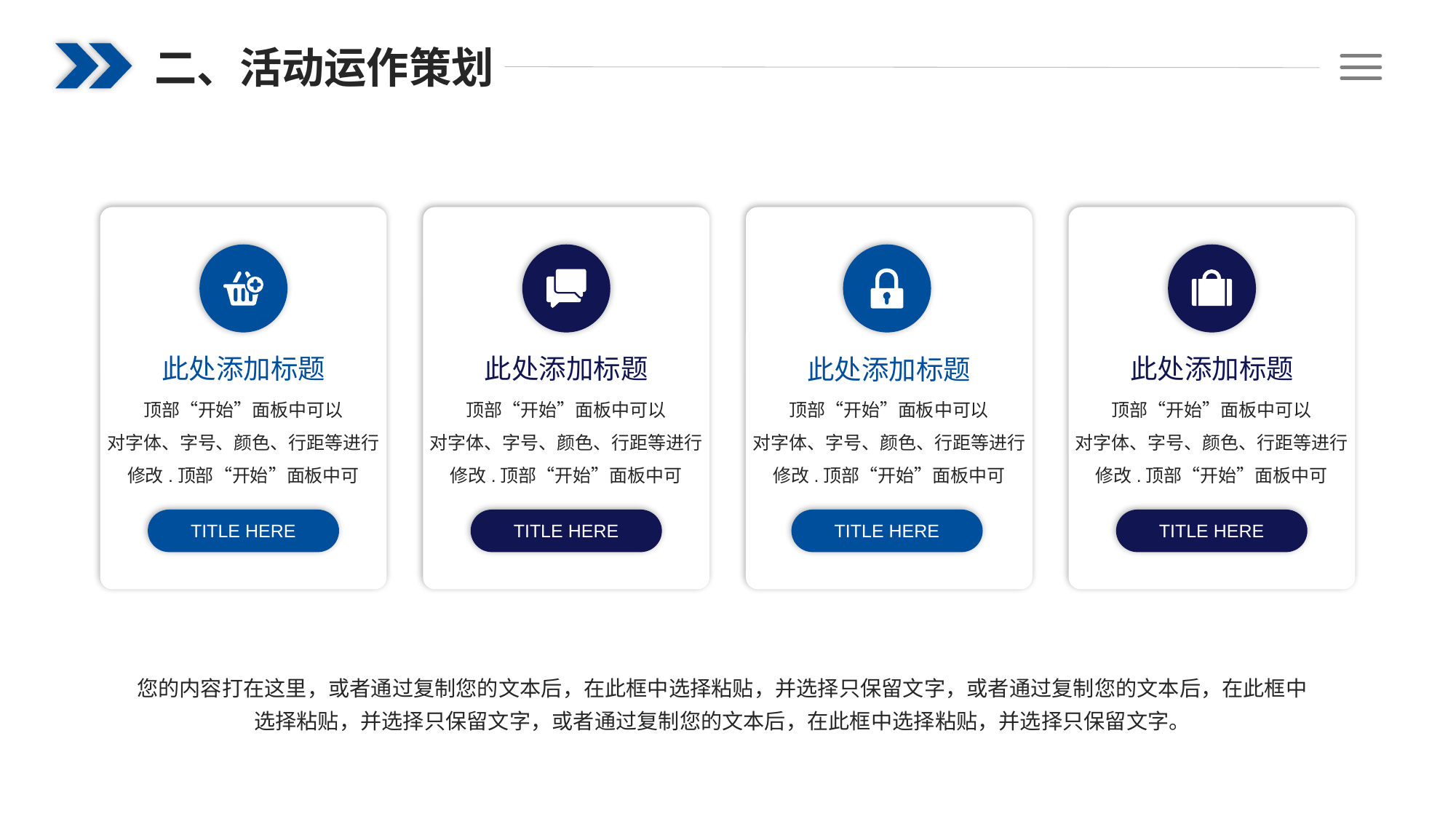

二、活动运作策划

此处添加标题
顶部“开始”面板中可以
对字体、字号、颜色、行距等进行修改.顶部“开始”面板中可

TITLE HERE

此处添加标题
顶部“开始”面板中可以
对字体、字号、颜色、行距等进行修改.顶部“开始”面板中可

TITLE HERE

此处添加标题
顶部“开始”面板中可以
对字体、字号、颜色、行距等进行修改.顶部“开始”面板中可

TITLE HERE

此处添加标题
顶部“开始”面板中可以
对字体、字号、颜色、行距等进行修改.顶部“开始”面板中可

TITLE HERE
您的内容打在这里，或者通过复制您的文本后，在此框中选择粘贴，并选择只保留文字，或者通过复制您的文本后，在此框中选择粘贴，并选择只保留文字，或者通过复制您的文本后，在此框中选择粘贴，并选择只保留文字。